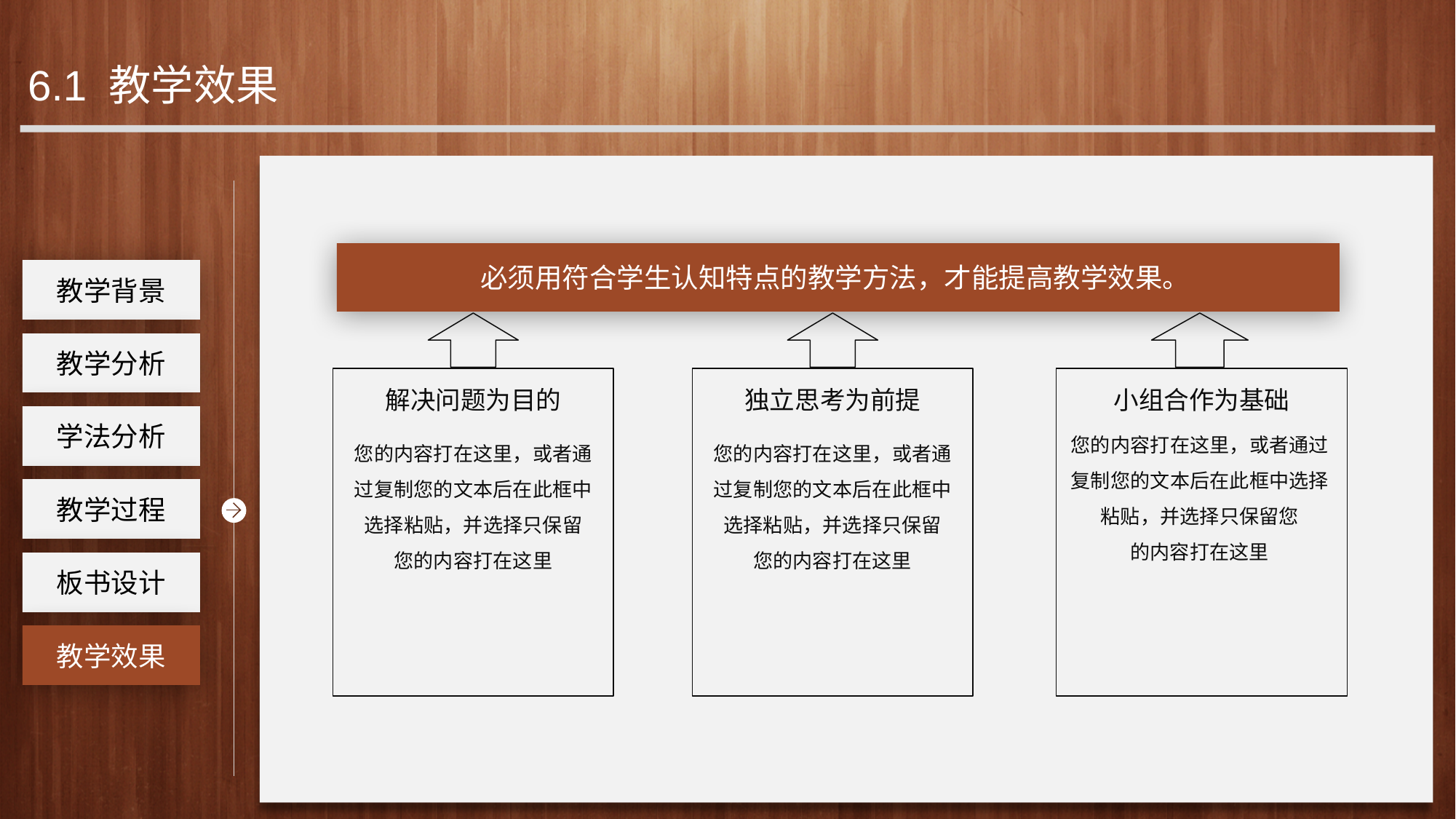

6.1 教学效果

必须用符合学生认知特点的教学方法，才能提高教学效果。
工作回顾
教学背景

解决问题为目的
您的内容打在这里，或者通过复制您的文本后在此框中选择粘贴，并选择只保留
您的内容打在这里

独立思考为前提
您的内容打在这里，或者通过复制您的文本后在此框中选择粘贴，并选择只保留
您的内容打在这里

小组合作为基础
您的内容打在这里，或者通过复制您的文本后在此框中选择粘贴，并选择只保留您
的内容打在这里

教学分析
学法分析
教学过程

板书设计
教学效果